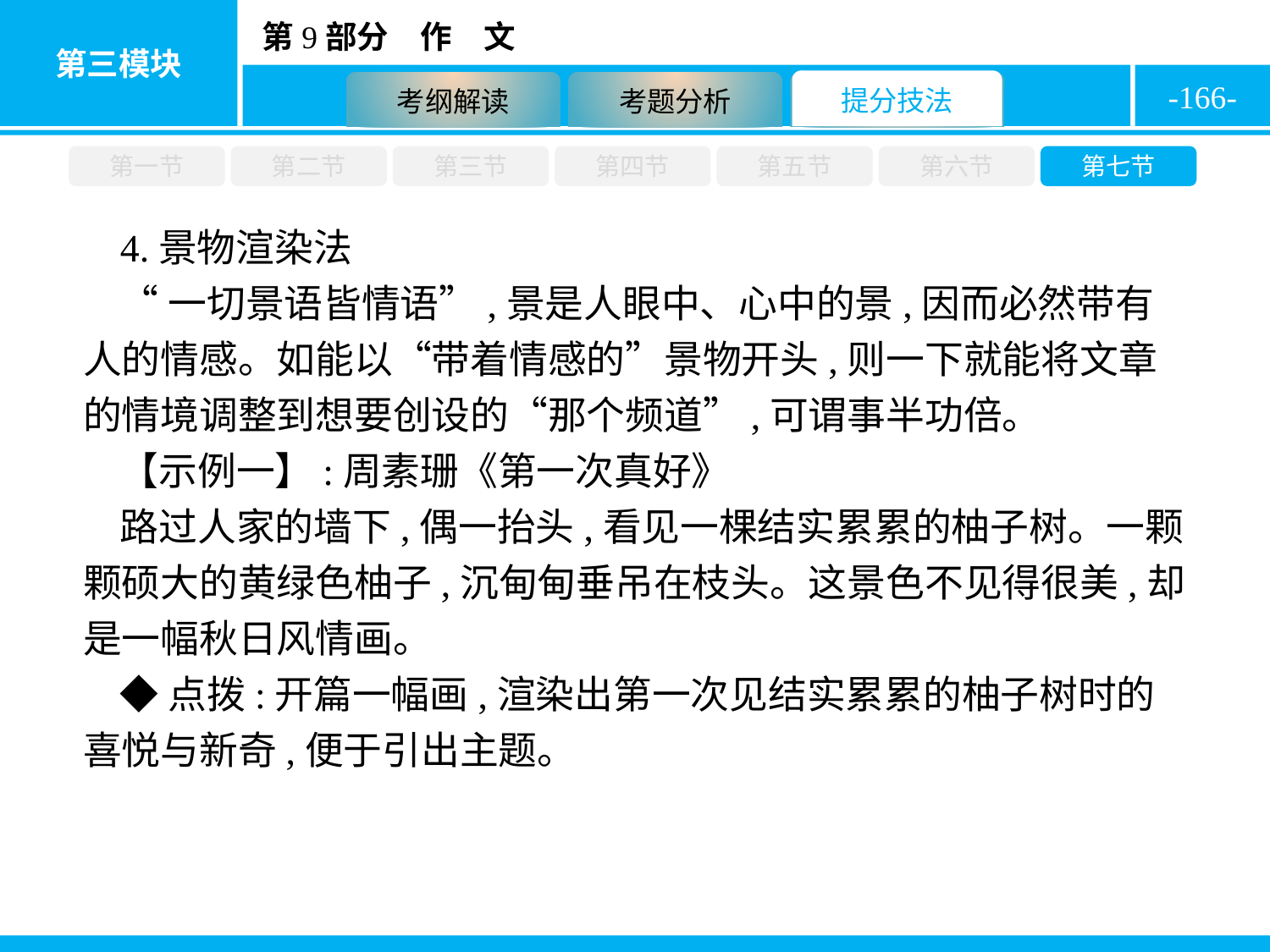

-166-
第一节
第二节
第三节
第四节
第五节
第六节
第七节
4.景物渲染法
“一切景语皆情语”,景是人眼中、心中的景,因而必然带有人的情感。如能以“带着情感的”景物开头,则一下就能将文章的情境调整到想要创设的“那个频道”,可谓事半功倍。
【示例一】:周素珊《第一次真好》
路过人家的墙下,偶一抬头,看见一棵结实累累的柚子树。一颗颗硕大的黄绿色柚子,沉甸甸垂吊在枝头。这景色不见得很美,却是一幅秋日风情画。
◆点拨:开篇一幅画,渲染出第一次见结实累累的柚子树时的喜悦与新奇,便于引出主题。